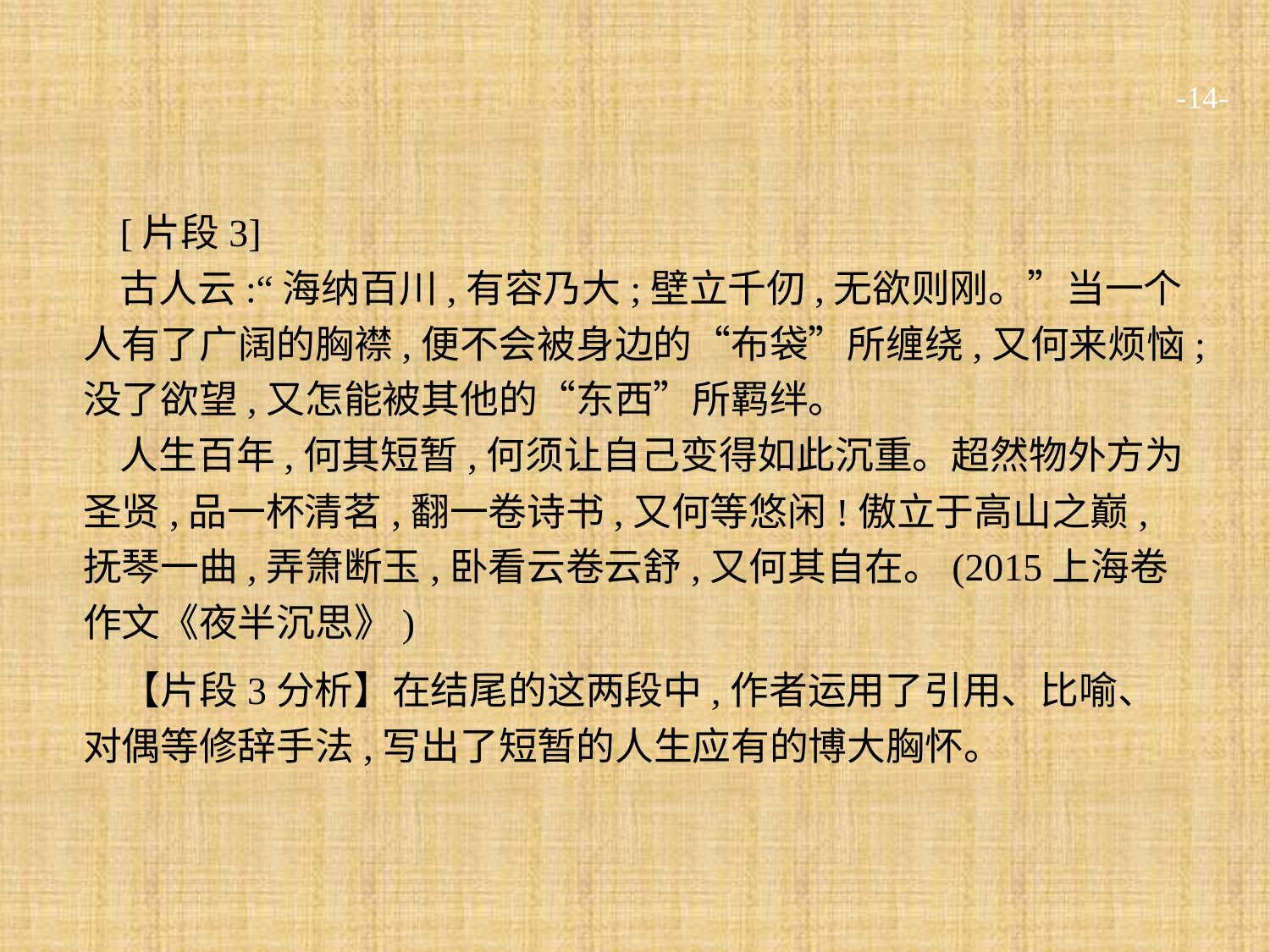

-14-
[片段3]
古人云:“海纳百川,有容乃大;壁立千仞,无欲则刚。”当一个人有了广阔的胸襟,便不会被身边的“布袋”所缠绕,又何来烦恼;没了欲望,又怎能被其他的“东西”所羁绊。
人生百年,何其短暂,何须让自己变得如此沉重。超然物外方为圣贤,品一杯清茗,翻一卷诗书,又何等悠闲!傲立于高山之巅,抚琴一曲,弄箫断玉,卧看云卷云舒,又何其自在。(2015上海卷作文《夜半沉思》)
【片段3分析】在结尾的这两段中,作者运用了引用、比喻、对偶等修辞手法,写出了短暂的人生应有的博大胸怀。